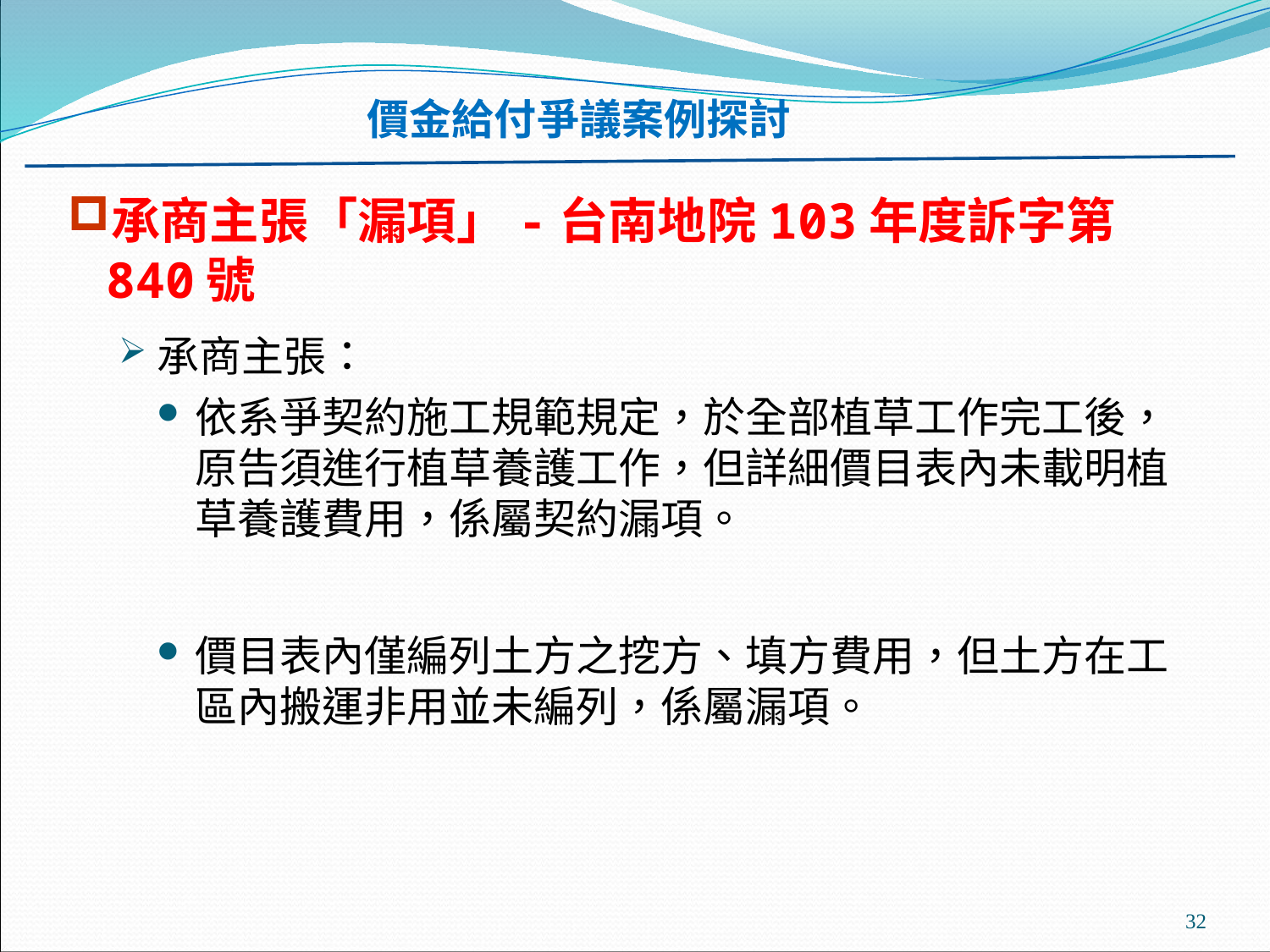

價金給付爭議案例探討
#
承商主張「漏項」-台南地院103年度訴字第840號
承商主張：
依系爭契約施工規範規定，於全部植草工作完工後，原告須進行植草養護工作，但詳細價目表內未載明植草養護費用，係屬契約漏項。

價目表內僅編列土方之挖方、填方費用，但土方在工區內搬運非用並未編列，係屬漏項。

32